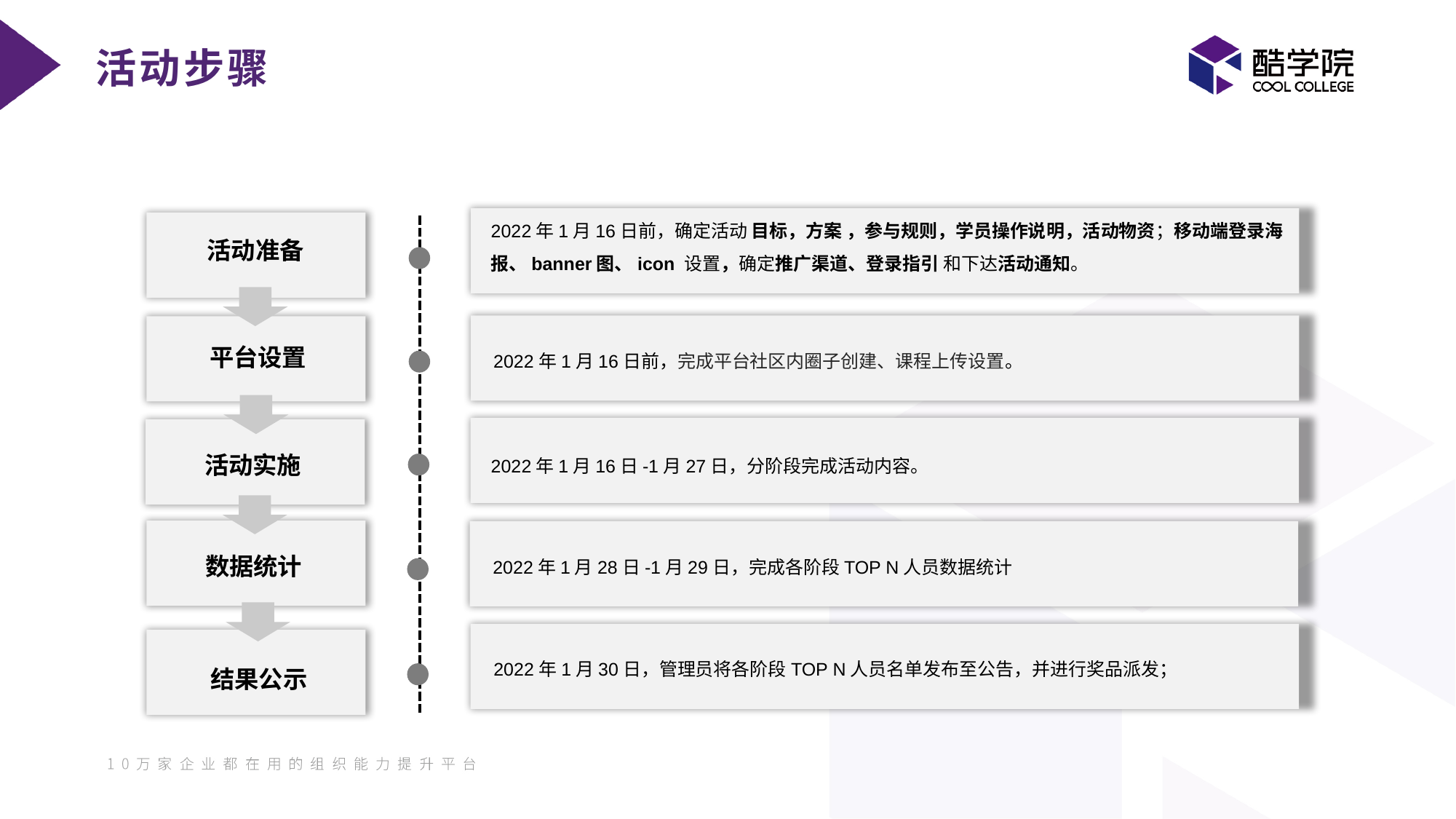

活动步骤
2022年1月16日前，确定活动 目标，方案 ，参与规则，学员操作说明，活动物资；移动端登录海报、banner图、icon 设置，确定推广渠道、登录指引 和下达活动通知。

活动准备

平台设置
2022年1月16日前，完成平台社区内圈子创建、课程上传设置。

2022年1月16日-1月27日，分阶段完成活动内容。

数据统计

2022年1月30日，管理员将各阶段TOP N人员名单发布至公告，并进行奖品派发；
结果公示

活动实施

2022年1月28日-1月29日，完成各阶段TOP N人员数据统计